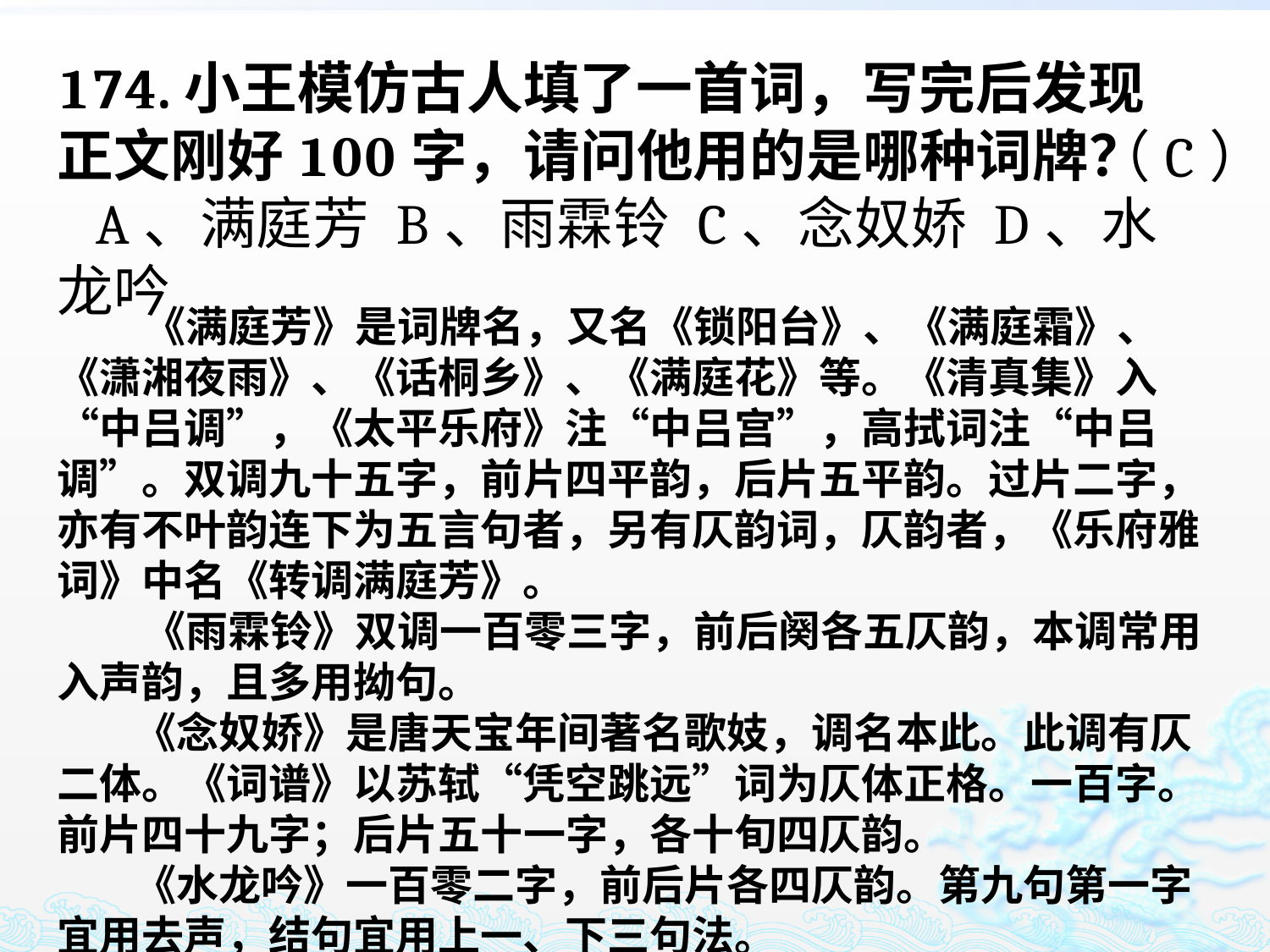

174.小王模仿古人填了一首词，写完后发现正文刚好100字，请问他用的是哪种词牌？
   A、满庭芳 B、雨霖铃 C、念奴娇 D、水龙吟
（C）
        《满庭芳》是词牌名，又名《锁阳台》、《满庭霜》、《潇湘夜雨》、《话桐乡》、《满庭花》等。《清真集》入“中吕调”，《太平乐府》注“中吕宫”，高拭词注“中吕调”。双调九十五字，前片四平韵，后片五平韵。过片二字，亦有不叶韵连下为五言句者，另有仄韵词，仄韵者，《乐府雅词》中名《转调满庭芳》。
        《雨霖铃》双调一百零三字，前后阕各五仄韵，本调常用入声韵，且多用拗句。
       《念奴娇》是唐天宝年间著名歌妓，调名本此。此调有仄二体。《词谱》以苏轼“凭空跳远”词为仄体正格。一百字。前片四十九字；后片五十一字，各十旬四仄韵。
       《水龙吟》一百零二字，前后片各四仄韵。第九句第一字宜用去声，结句宜用上一、下三句法。